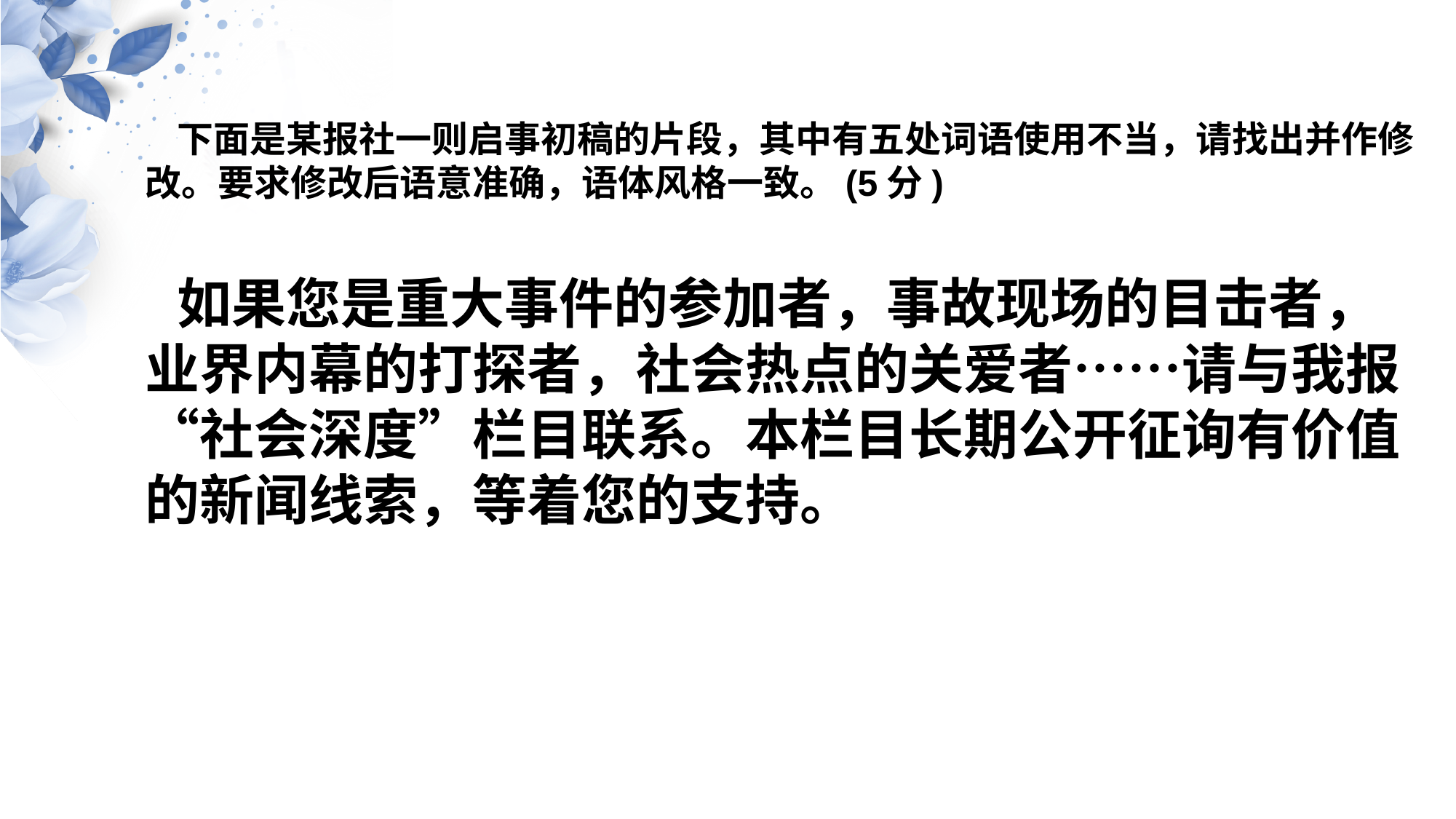

下面是某报社一则启事初稿的片段，其中有五处词语使用不当，请找出并作修改。要求修改后语意准确，语体风格一致。(5分)

如果您是重大事件的参加者，事故现场的目击者，业界内幕的打探者，社会热点的关爱者……请与我报“社会深度”栏目联系。本栏目长期公开征询有价值的新闻线索，等着您的支持。